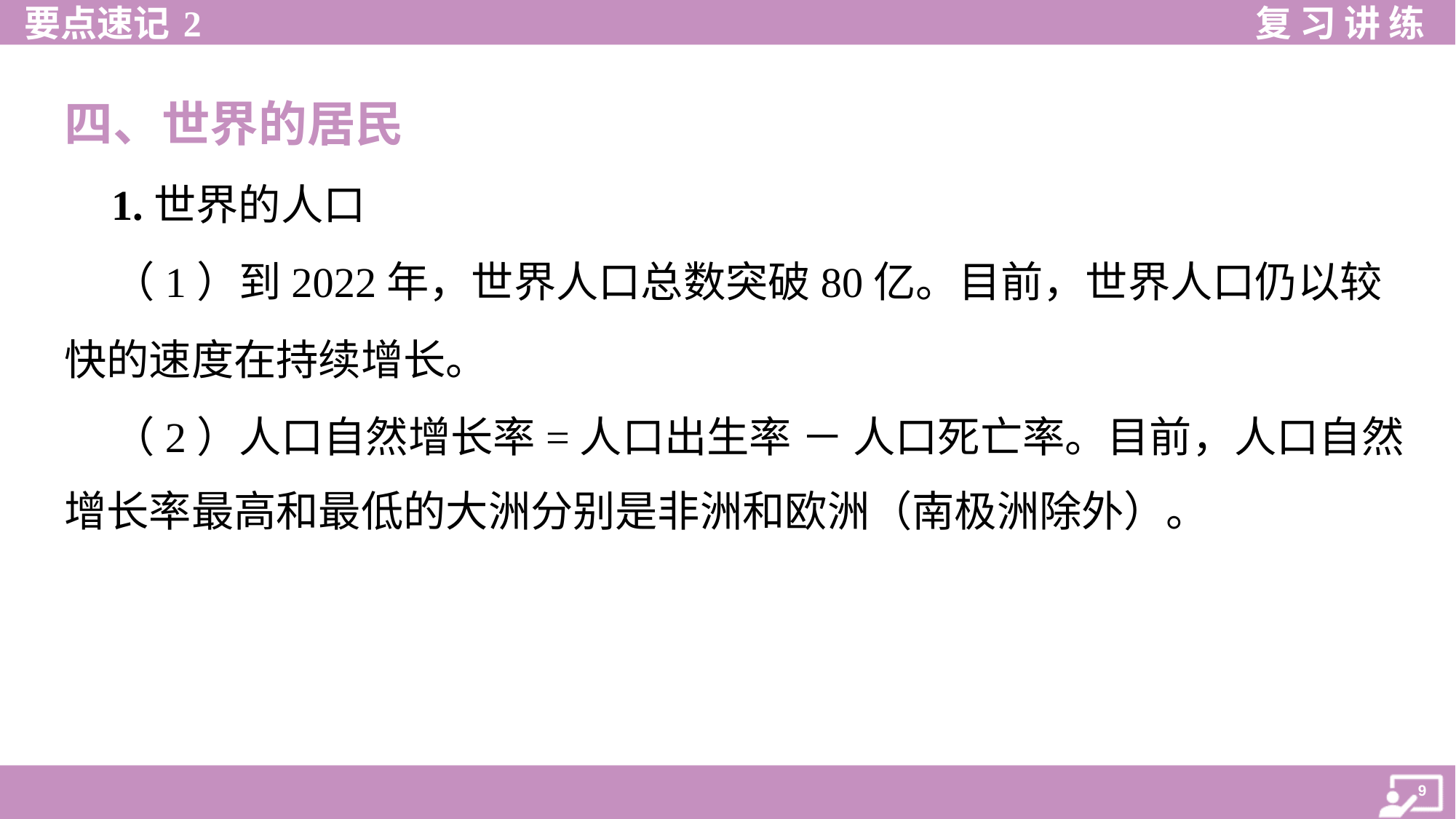

四、世界的居民
    1.世界的人口
    （1）到2022年，世界人口总数突破80亿。目前，世界人口仍以较
快的速度在持续增长。
    （2）人口自然增长率=人口出生率 － 人口死亡率。目前，人口自然
增长率最高和最低的大洲分别是非洲和欧洲（南极洲除外）。